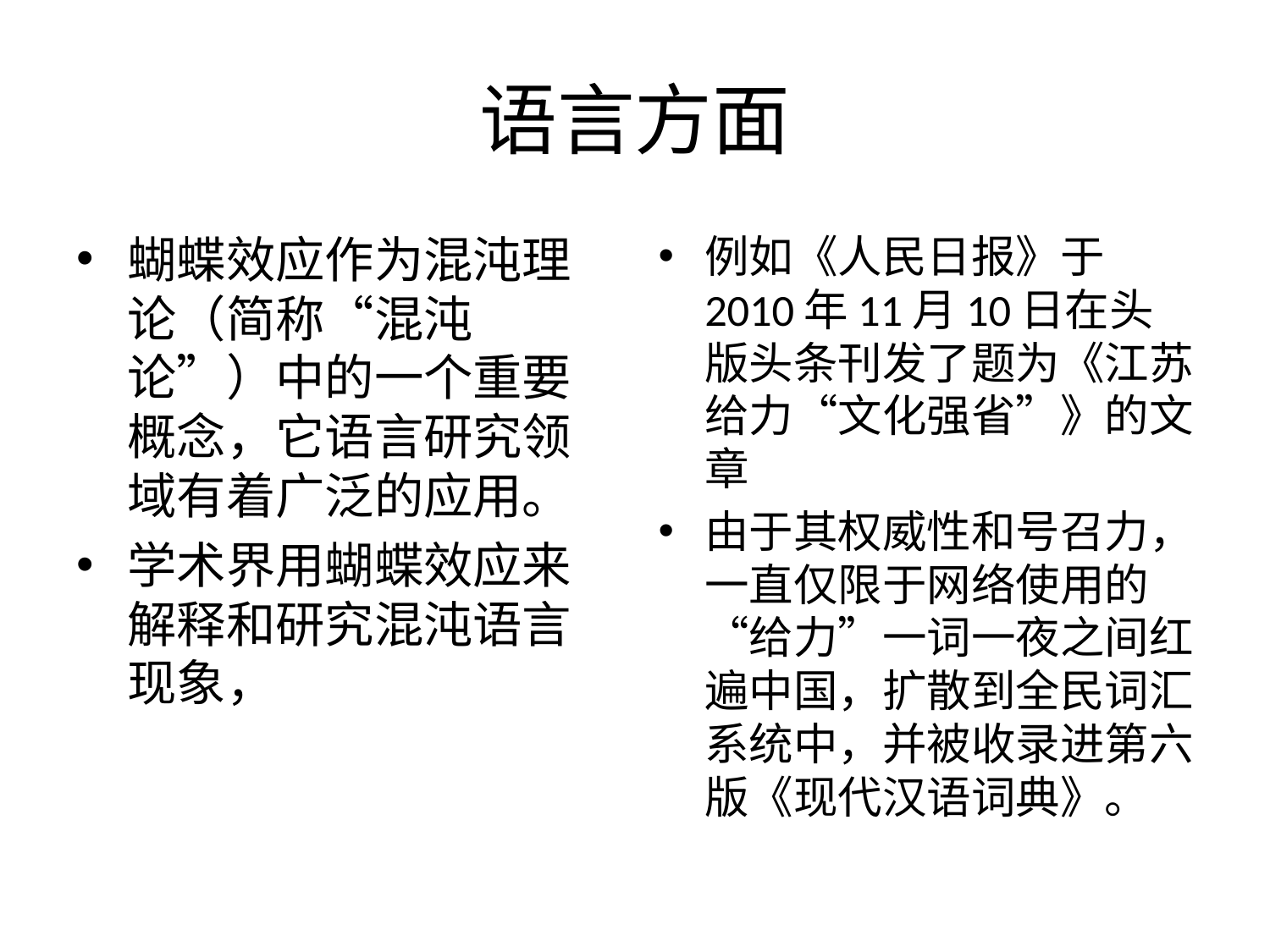

# 语言方面
蝴蝶效应作为混沌理论（简称“混沌论”）中的一个重要概念，它语言研究领域有着广泛的应用。
学术界用蝴蝶效应来解释和研究混沌语言现象，

例如《人民日报》于2010年11月10日在头版头条刊发了题为《江苏给力“文化强省”》的文章
由于其权威性和号召力，一直仅限于网络使用的“给力”一词一夜之间红遍中国，扩散到全民词汇系统中，并被收录进第六版《现代汉语词典》。